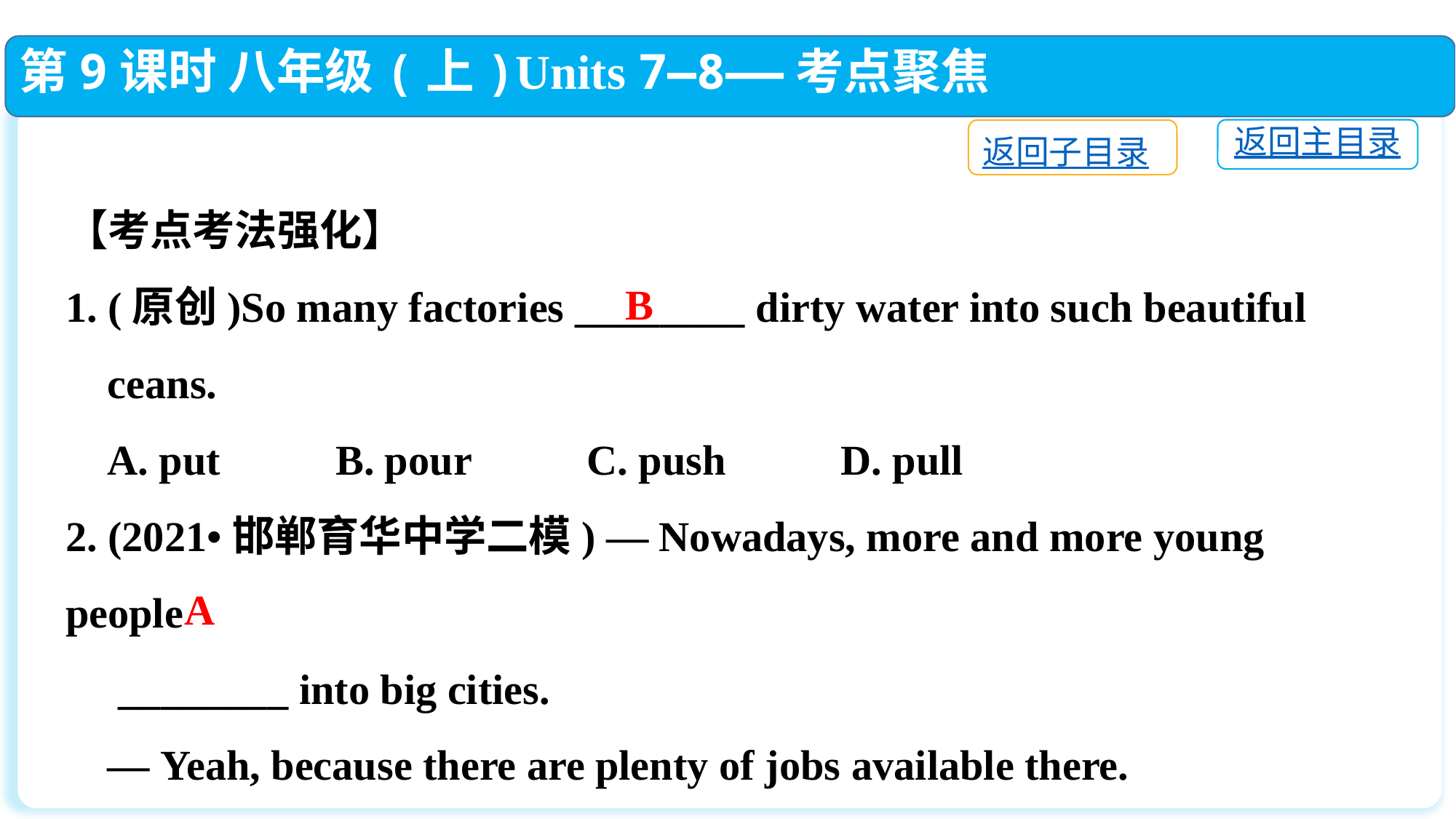

第9课时 八年级(上)Units 7—8——考点聚焦

返回主目录

返回子目录
【考点考法强化】
1. (原创)So many factories ________ dirty water into such beautiful
    ceans.
    A. put　　 B. pour　　 C. push　　 D. pull
2. (2021•邯郸育华中学二模) — Nowadays, more and more young people
     ________ into big cities.
    — Yeah, because there are plenty of jobs available there.
    A. pour　　 B. put　　 C. push　　 D. turn
B
A